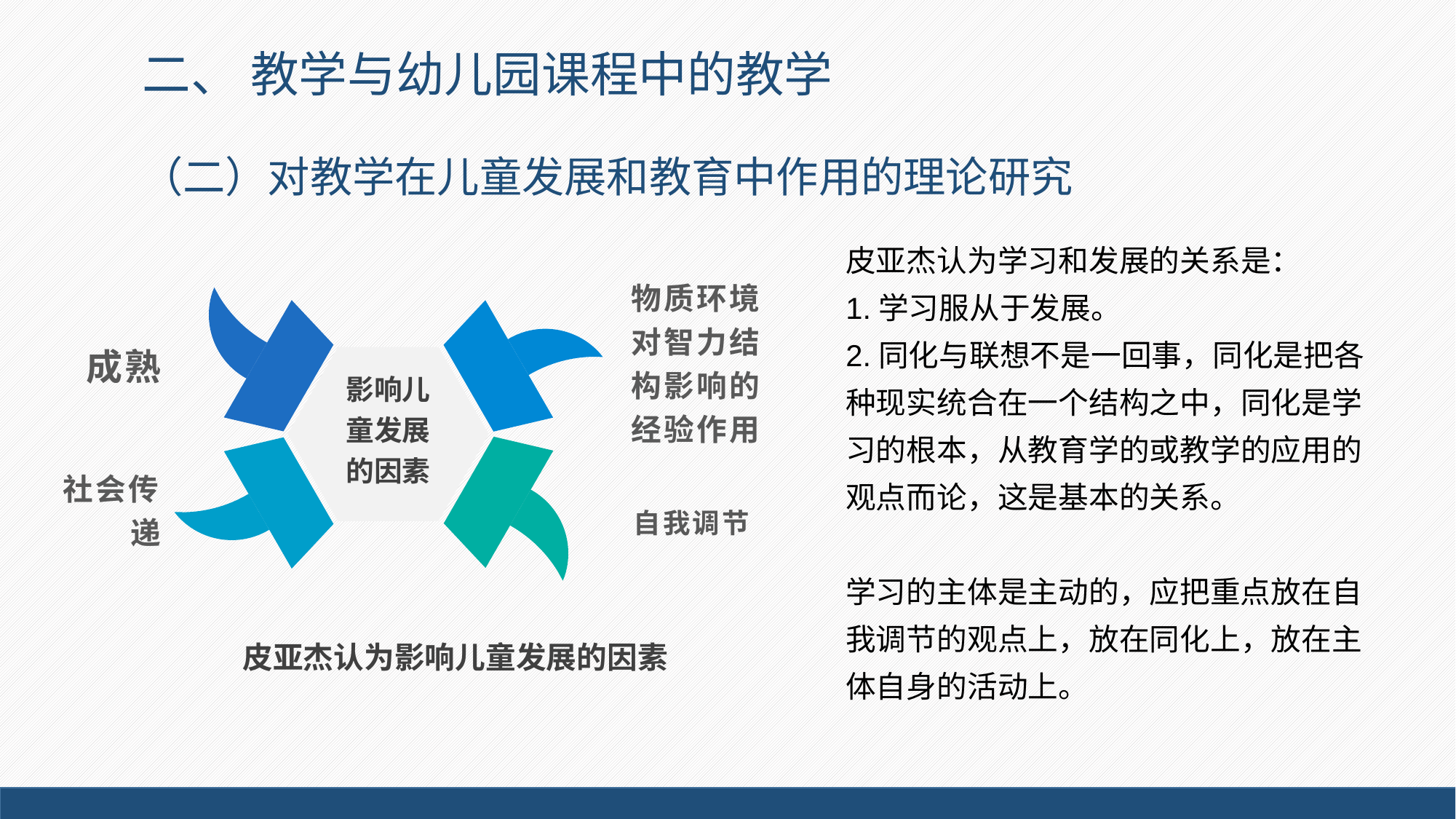

二、 教学与幼儿园课程中的教学
# （二）对教学在儿童发展和教育中作用的理论研究
皮亚杰认为学习和发展的关系是：
1.学习服从于发展。
2.同化与联想不是一回事，同化是把各种现实统合在一个结构之中，同化是学习的根本，从教育学的或教学的应用的观点而论，这是基本的关系。

学习的主体是主动的，应把重点放在自我调节的观点上，放在同化上，放在主体自身的活动上。
物质环境对智力结构影响的经验作用

成熟

影响儿童发展的因素
社会传递
自我调节

皮亚杰认为影响儿童发展的因素